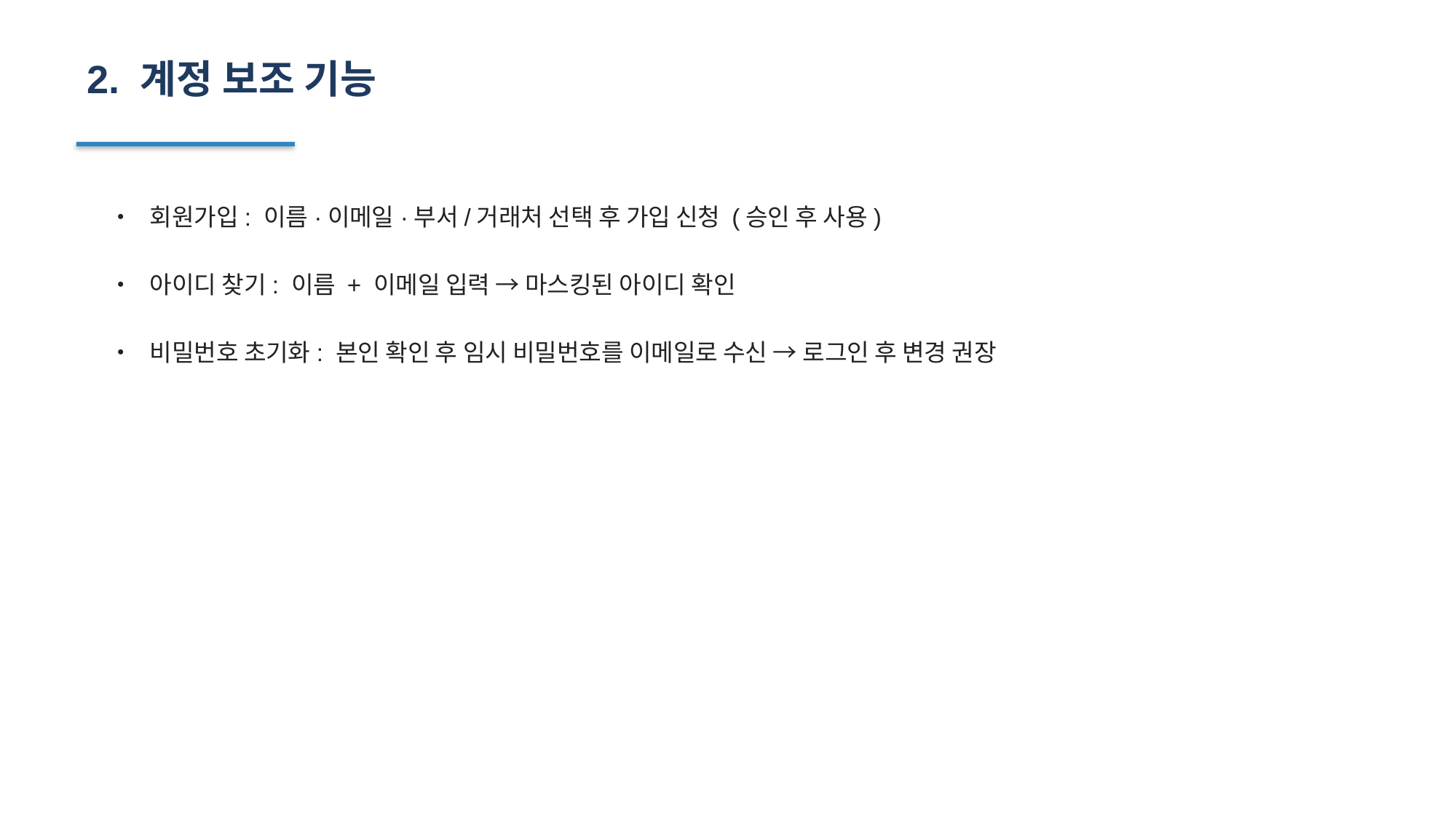

2. 계정 보조 기능

•  회원가입: 이름·이메일·부서/거래처 선택 후 가입 신청 (승인 후 사용)
•  아이디 찾기: 이름 + 이메일 입력 → 마스킹된 아이디 확인
•  비밀번호 초기화: 본인 확인 후 임시 비밀번호를 이메일로 수신 → 로그인 후 변경 권장